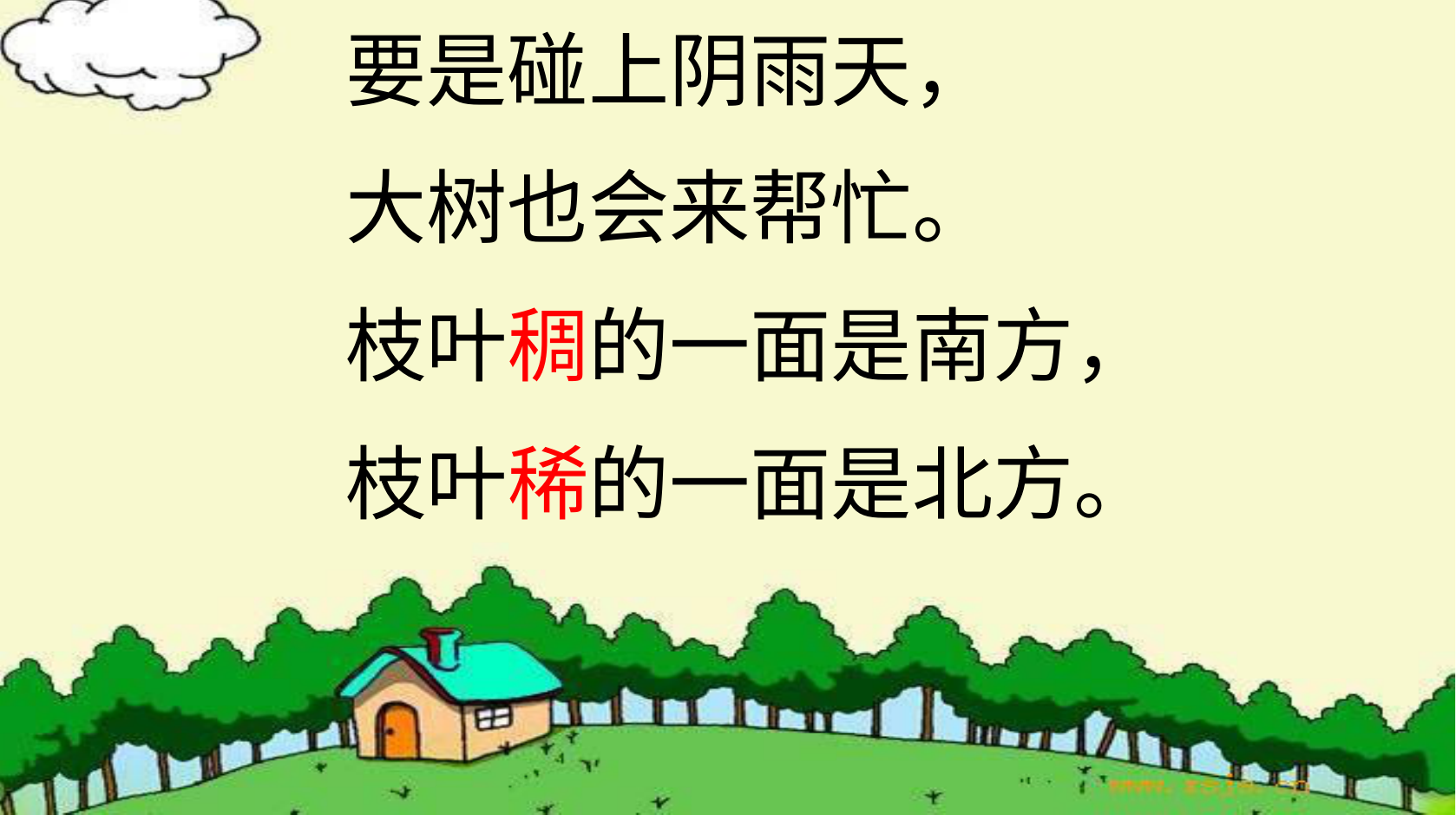

要是碰上阴雨天，
大树也会来帮忙。
枝叶稠的一面是南方，
枝叶稀的一面是北方。